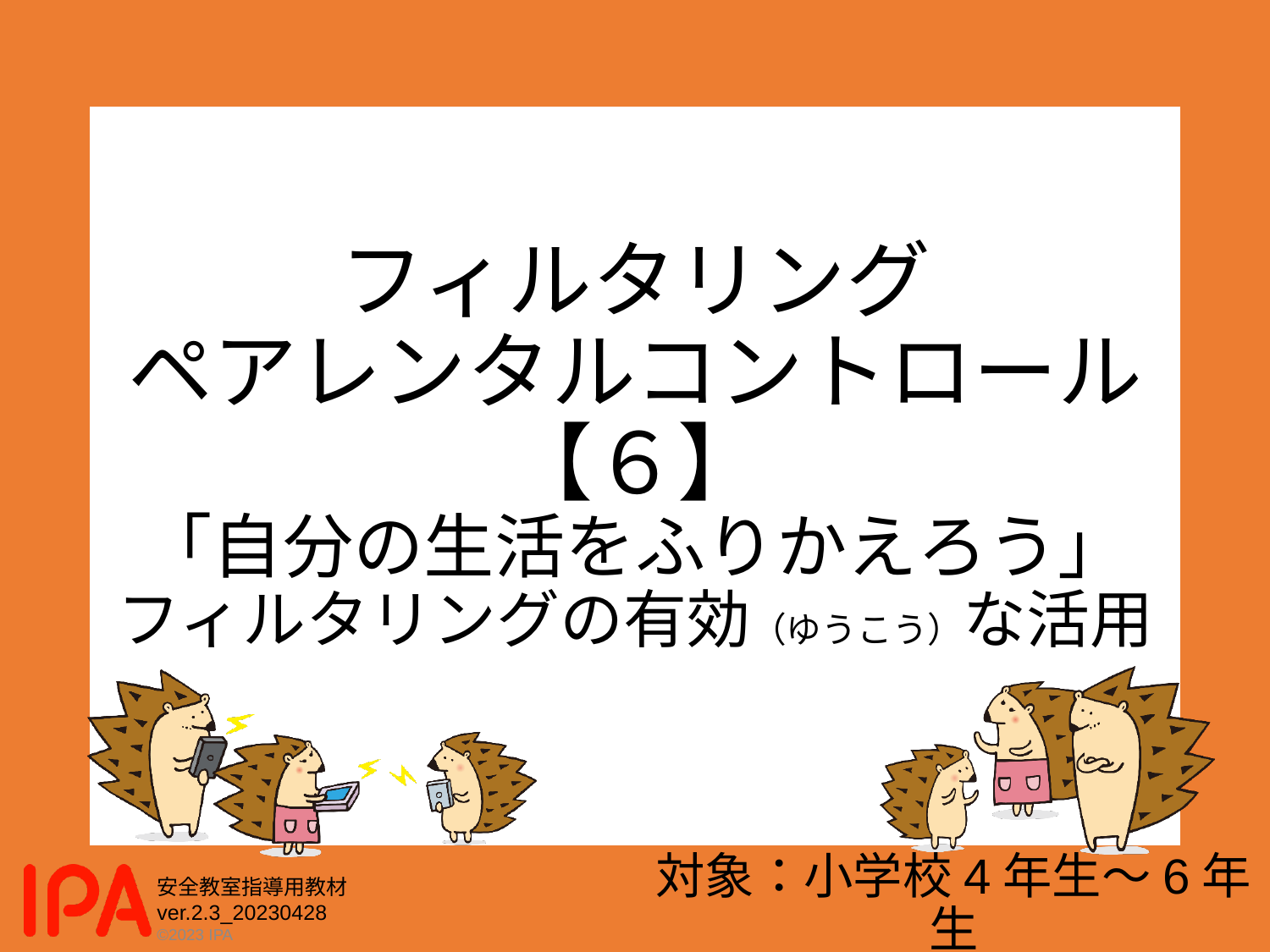

# フィルタリング ペアレンタルコントロール【６】 「自分の生活をふりかえろう」 フィルタリングの有効（ゆうこう）な活用
対象：小学校4年生～6年生